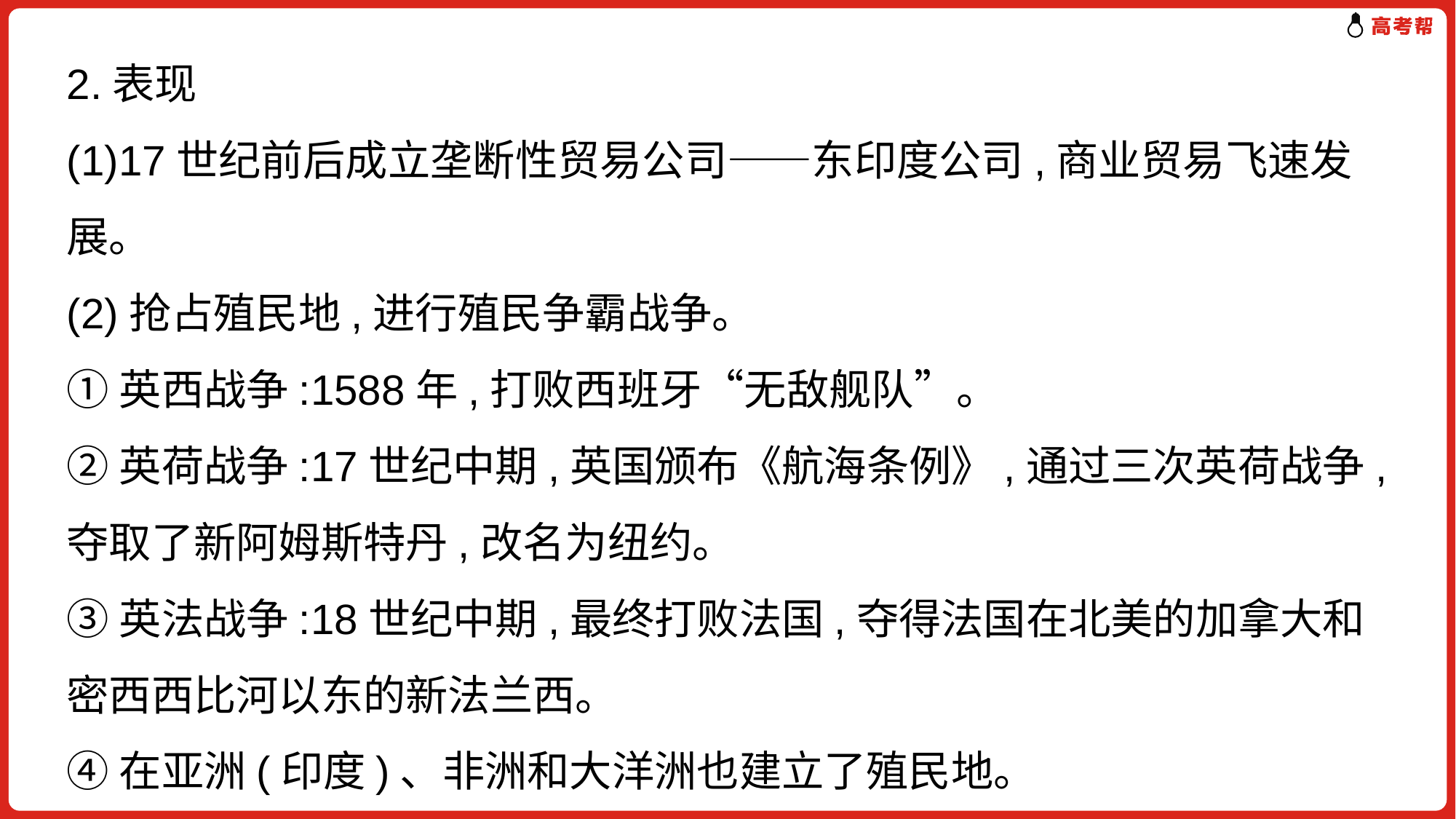

2.表现
(1)17世纪前后成立垄断性贸易公司——东印度公司,商业贸易飞速发展。
(2)抢占殖民地,进行殖民争霸战争。
①英西战争:1588年,打败西班牙“无敌舰队”。
②英荷战争:17世纪中期,英国颁布《航海条例》,通过三次英荷战争,夺取了新阿姆斯特丹,改名为纽约。
③英法战争:18世纪中期,最终打败法国,夺得法国在北美的加拿大和密西西比河以东的新法兰西。
④在亚洲(印度)、非洲和大洋洲也建立了殖民地。
(3)黑奴贸易。